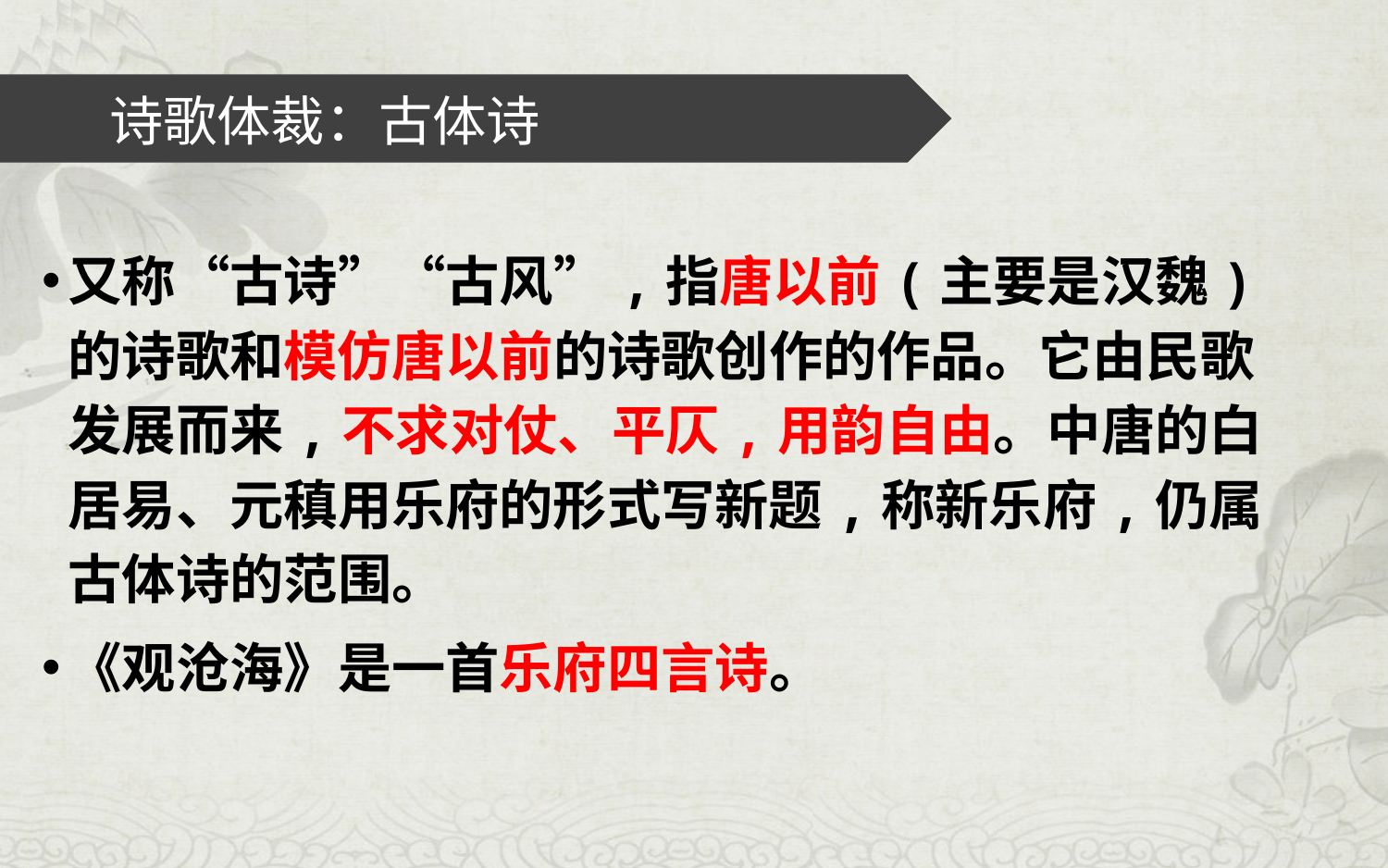

# 诗歌体裁：古体诗
又称“古诗”“古风”,指唐以前(主要是汉魏)的诗歌和模仿唐以前的诗歌创作的作品。它由民歌发展而来,不求对仗、平仄,用韵自由。中唐的白居易、元稹用乐府的形式写新题,称新乐府,仍属古体诗的范围。
《观沧海》是一首乐府四言诗。